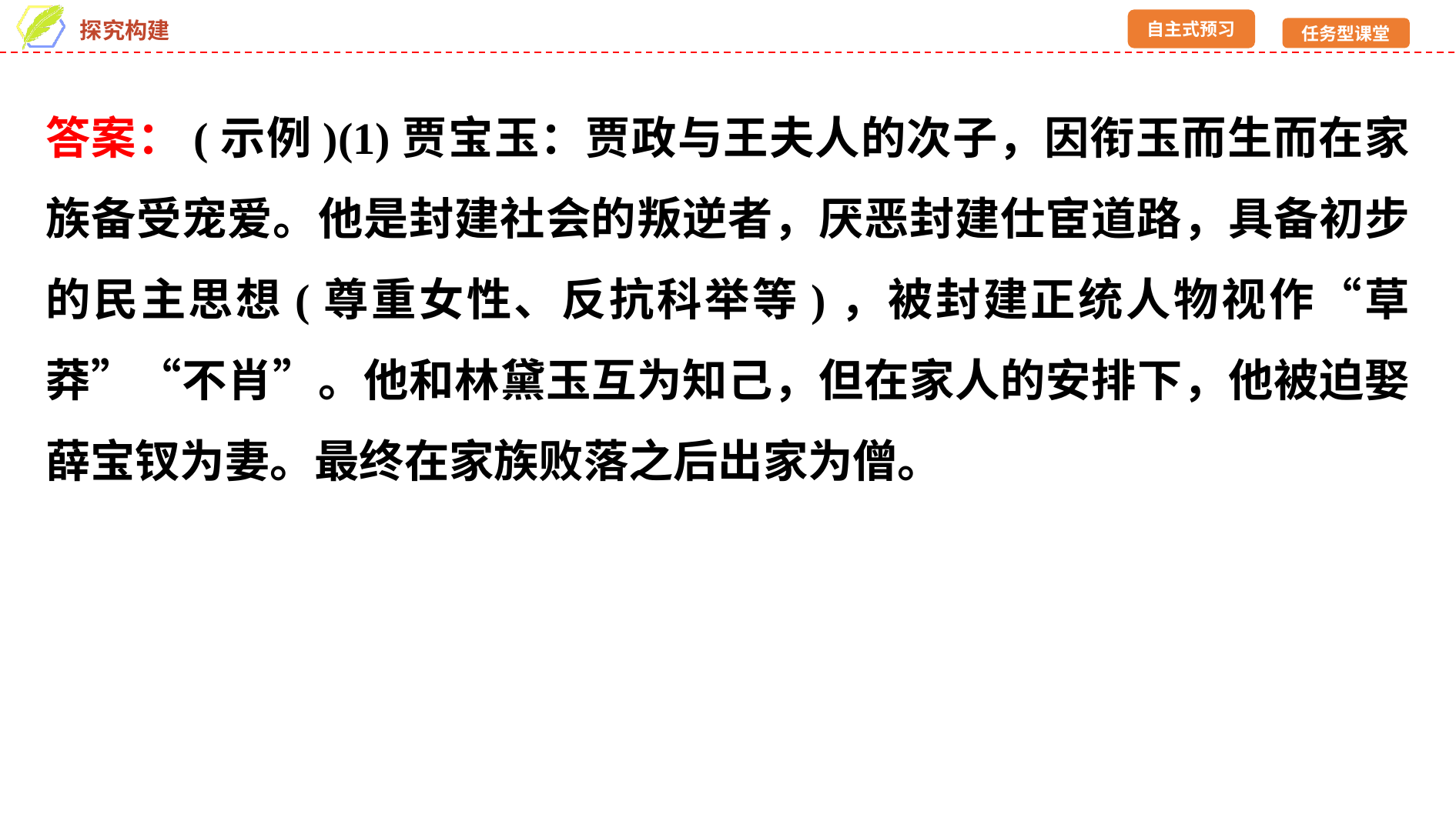

答案：(示例)(1)贾宝玉：贾政与王夫人的次子，因衔玉而生而在家族备受宠爱。他是封建社会的叛逆者，厌恶封建仕宦道路，具备初步的民主思想(尊重女性、反抗科举等)，被封建正统人物视作“草莽”“不肖”。他和林黛玉互为知己，但在家人的安排下，他被迫娶薛宝钗为妻。最终在家族败落之后出家为僧。